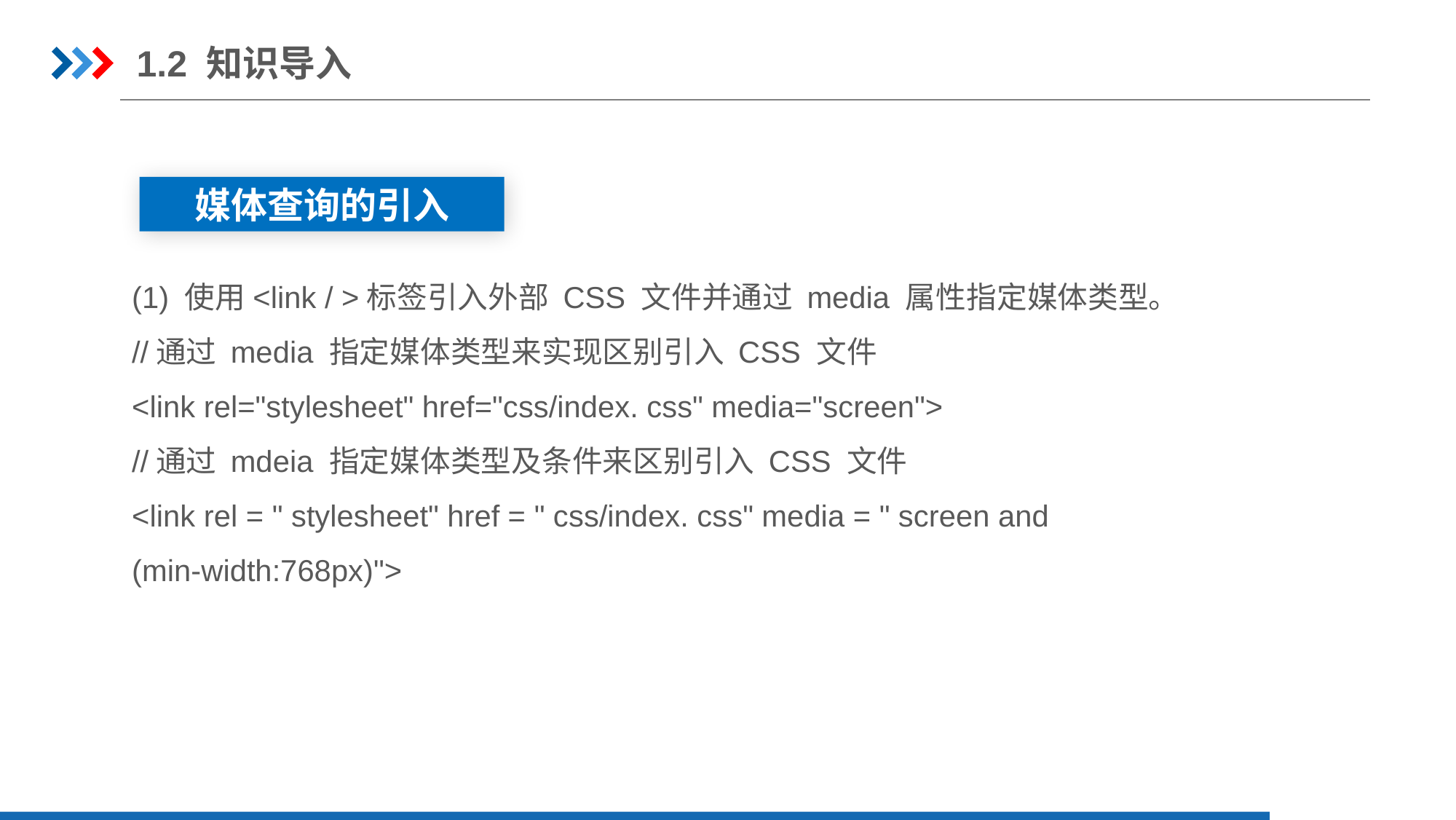

1.2 知识导入
媒体查询的引入
(1) 使用<link / >标签引入外部 CSS 文件并通过 media 属性指定媒体类型。
//通过 media 指定媒体类型来实现区别引入 CSS 文件
<link rel="stylesheet" href="css/index. css" media="screen">
//通过 mdeia 指定媒体类型及条件来区别引入 CSS 文件
<link rel = " stylesheet" href = " css/index. css" media = " screen and
(min-width:768px)">